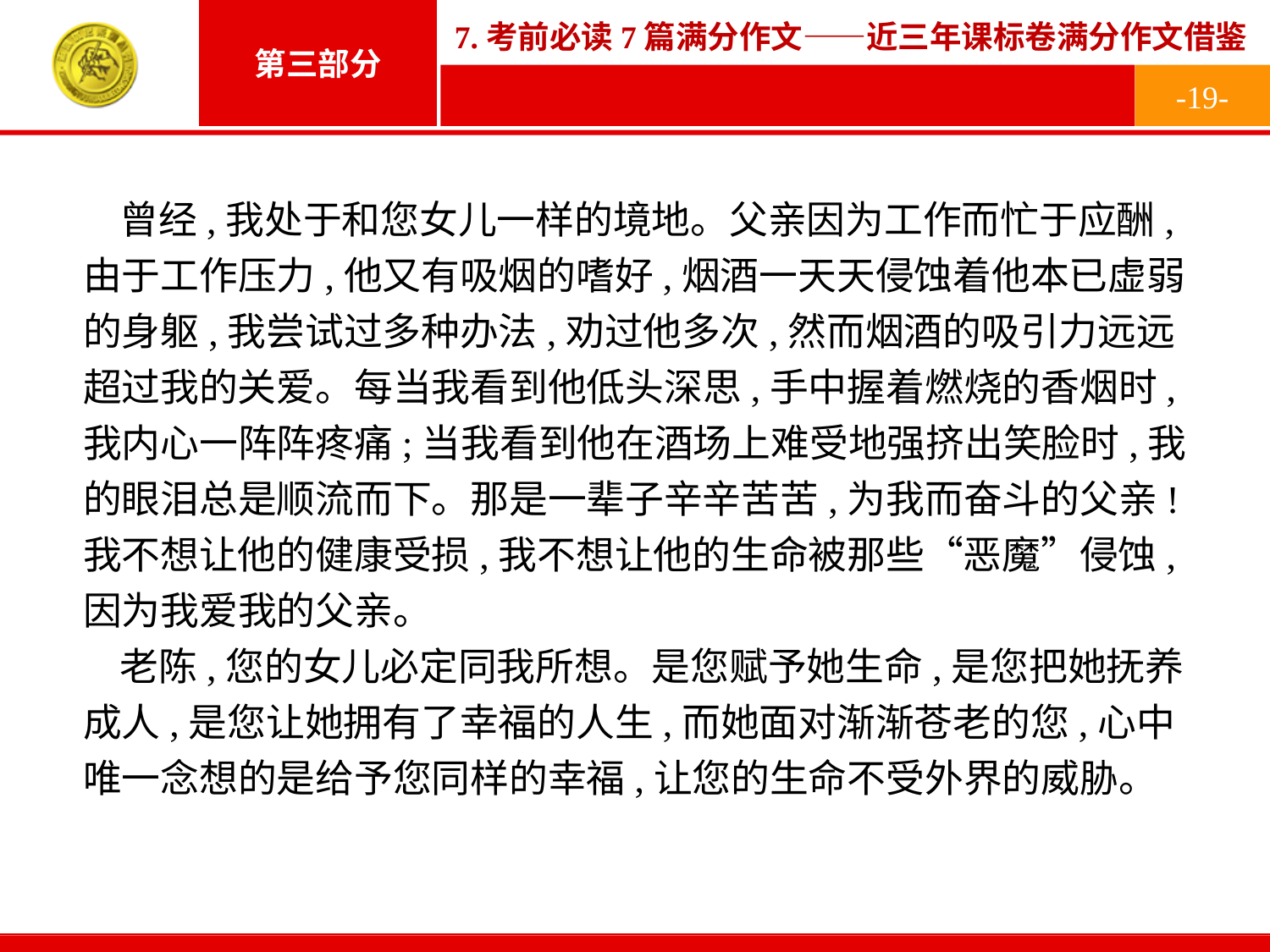

-19-
曾经,我处于和您女儿一样的境地。父亲因为工作而忙于应酬,由于工作压力,他又有吸烟的嗜好,烟酒一天天侵蚀着他本已虚弱的身躯,我尝试过多种办法,劝过他多次,然而烟酒的吸引力远远超过我的关爱。每当我看到他低头深思,手中握着燃烧的香烟时,我内心一阵阵疼痛;当我看到他在酒场上难受地强挤出笑脸时,我的眼泪总是顺流而下。那是一辈子辛辛苦苦,为我而奋斗的父亲!我不想让他的健康受损,我不想让他的生命被那些“恶魔”侵蚀,因为我爱我的父亲。
老陈,您的女儿必定同我所想。是您赋予她生命,是您把她抚养成人,是您让她拥有了幸福的人生,而她面对渐渐苍老的您,心中唯一念想的是给予您同样的幸福,让您的生命不受外界的威胁。